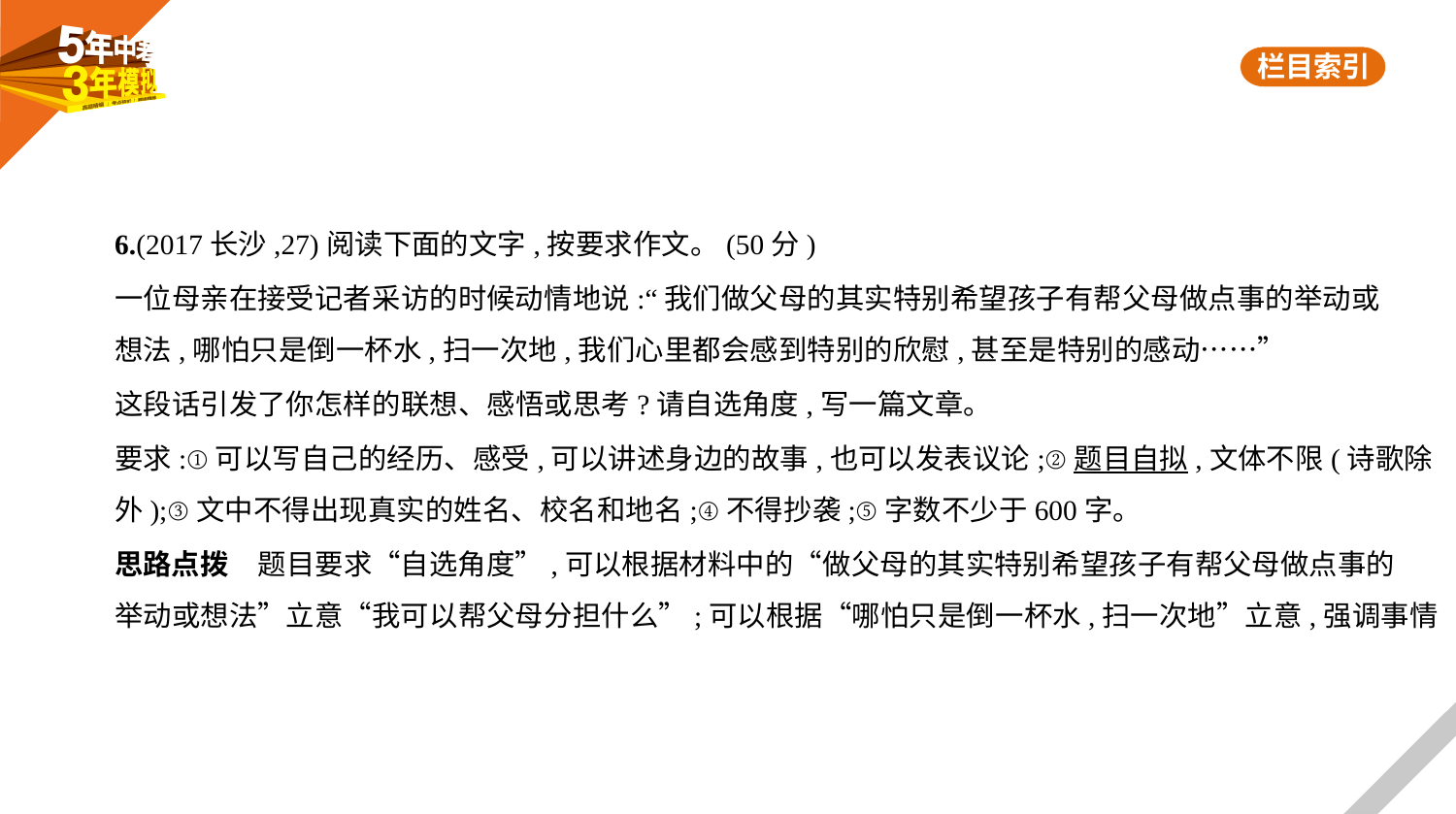

6.(2017长沙,27)阅读下面的文字,按要求作文。(50分)
一位母亲在接受记者采访的时候动情地说:“我们做父母的其实特别希望孩子有帮父母做点事的举动或
想法,哪怕只是倒一杯水,扫一次地,我们心里都会感到特别的欣慰,甚至是特别的感动……”
这段话引发了你怎样的联想、感悟或思考?请自选角度,写一篇文章。
要求:①可以写自己的经历、感受,可以讲述身边的故事,也可以发表议论;②题目自拟,文体不限(诗歌除
外);③文中不得出现真实的姓名、校名和地名;④不得抄袭;⑤字数不少于600字。
思路点拨　题目要求“自选角度”,可以根据材料中的“做父母的其实特别希望孩子有帮父母做点事的
举动或想法”立意“我可以帮父母分担什么”;可以根据“哪怕只是倒一杯水,扫一次地”立意,强调事情